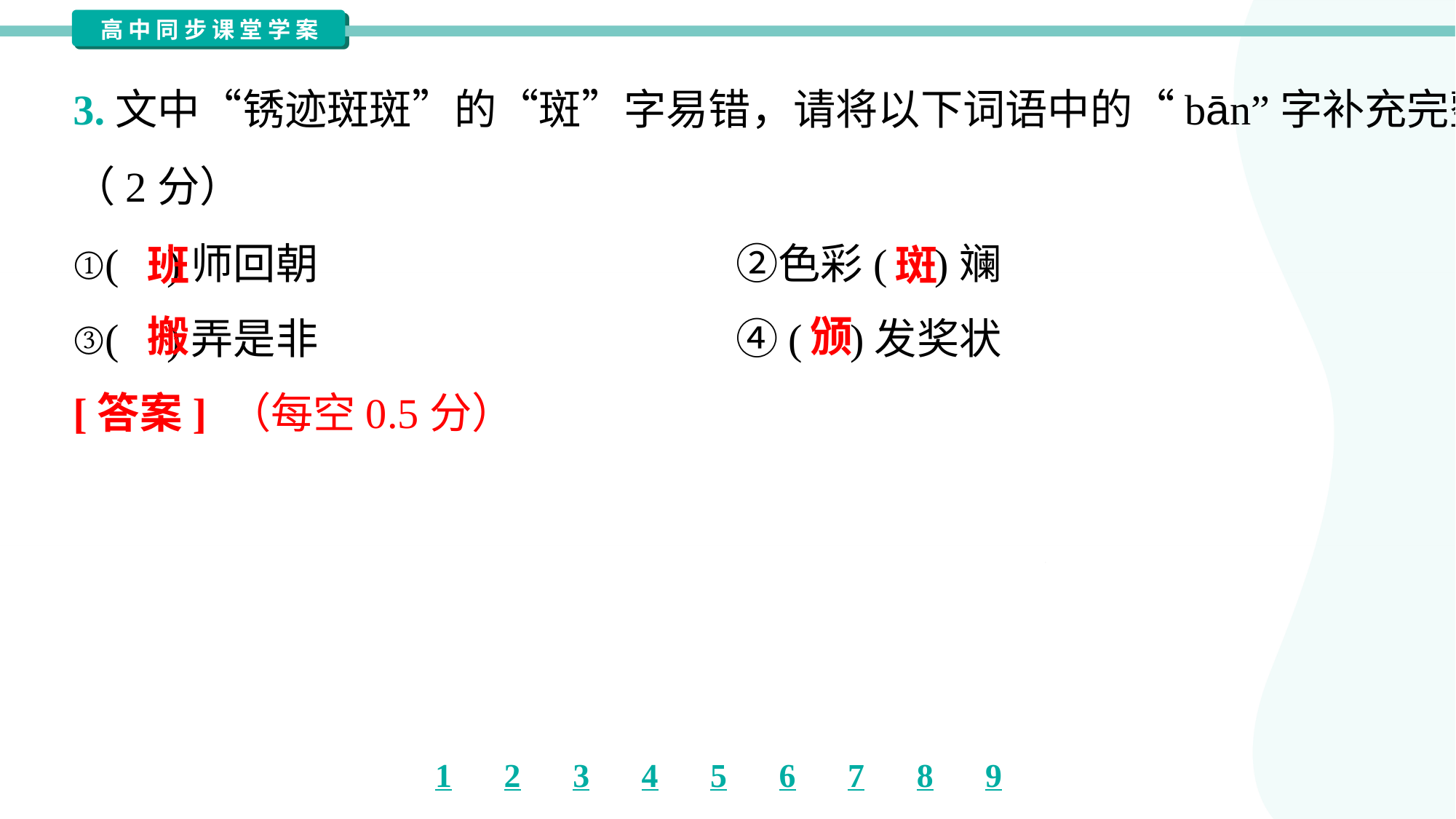

3.文中“锈迹斑斑”的“斑”字易错，请将以下词语中的“bān”字补充完整。
（2分）
①(    )师回朝	②色彩(    )斓
③(    )弄是非	④(    )发奖状
班
斑
搬
颁
[答案] （每空0.5分）